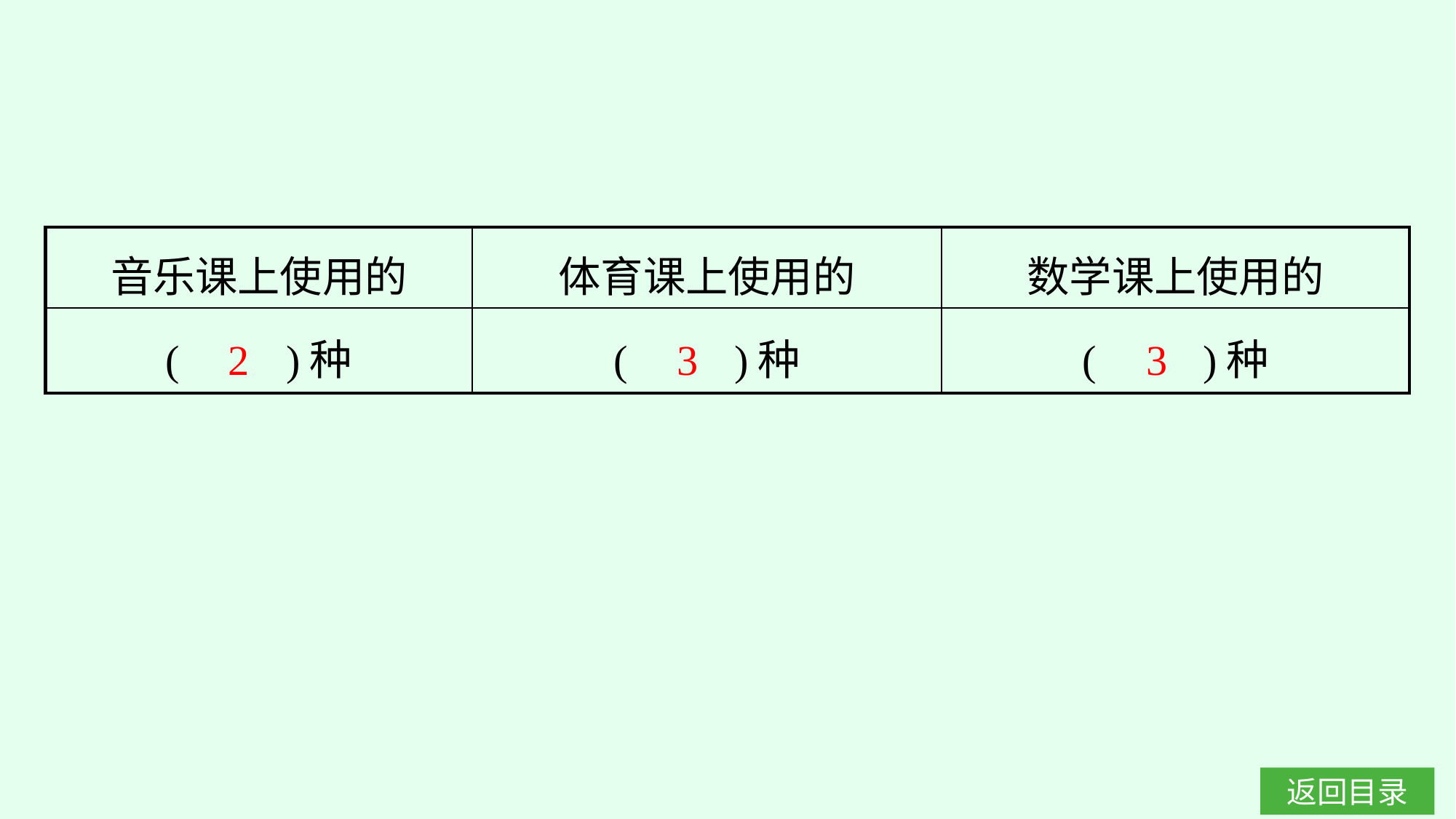

| 音乐课上使用的 | 体育课上使用的 | 数学课上使用的 |
| --- | --- | --- |
| (　　)种 | (　　)种 | (　　)种 |
2
3
3